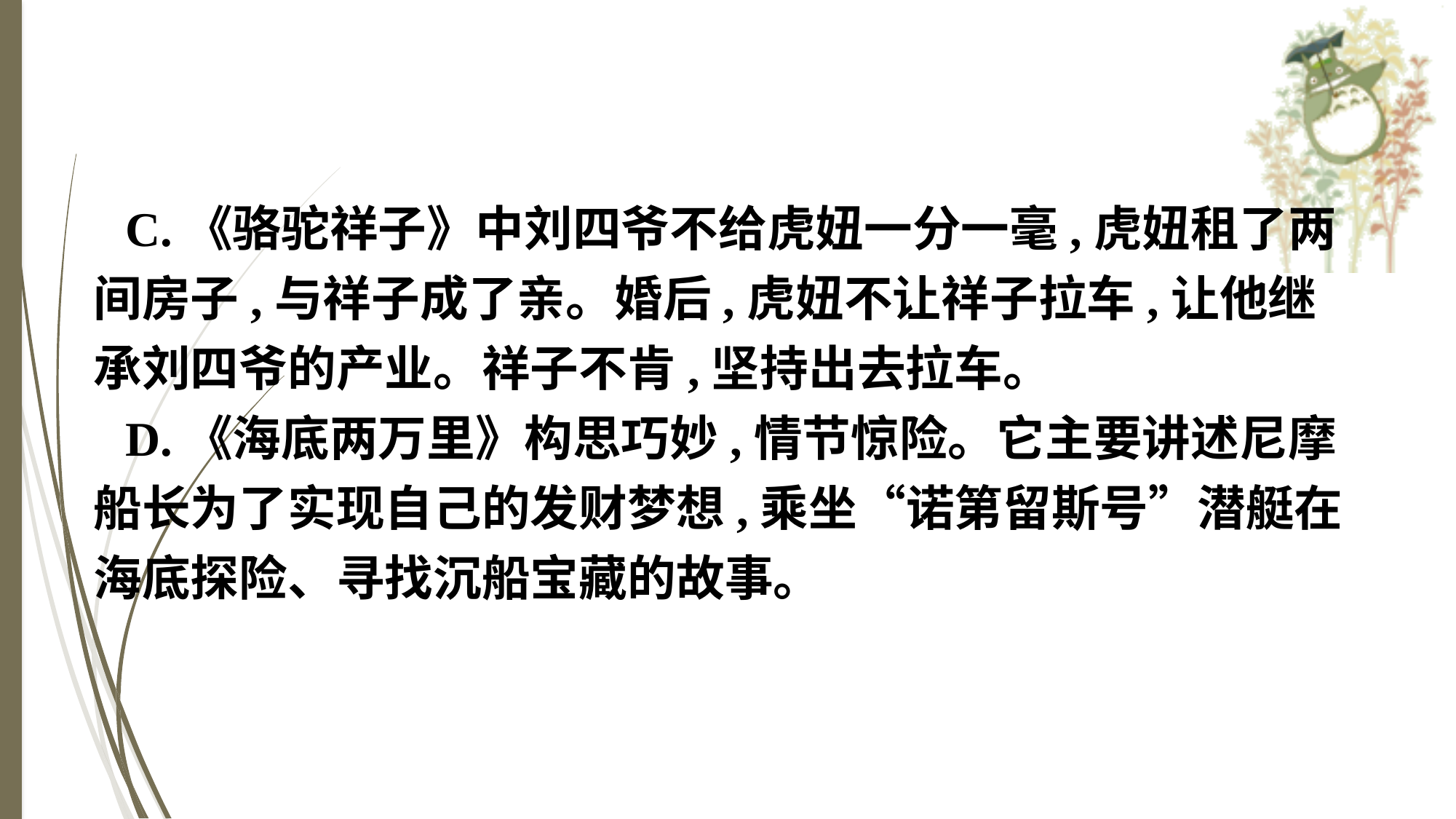

C.《骆驼祥子》中刘四爷不给虎妞一分一毫,虎妞租了两间房子,与祥子成了亲。婚后,虎妞不让祥子拉车,让他继承刘四爷的产业。祥子不肯,坚持出去拉车。
D.《海底两万里》构思巧妙,情节惊险。它主要讲述尼摩船长为了实现自己的发财梦想,乘坐“诺第留斯号”潜艇在海底探险、寻找沉船宝藏的故事。